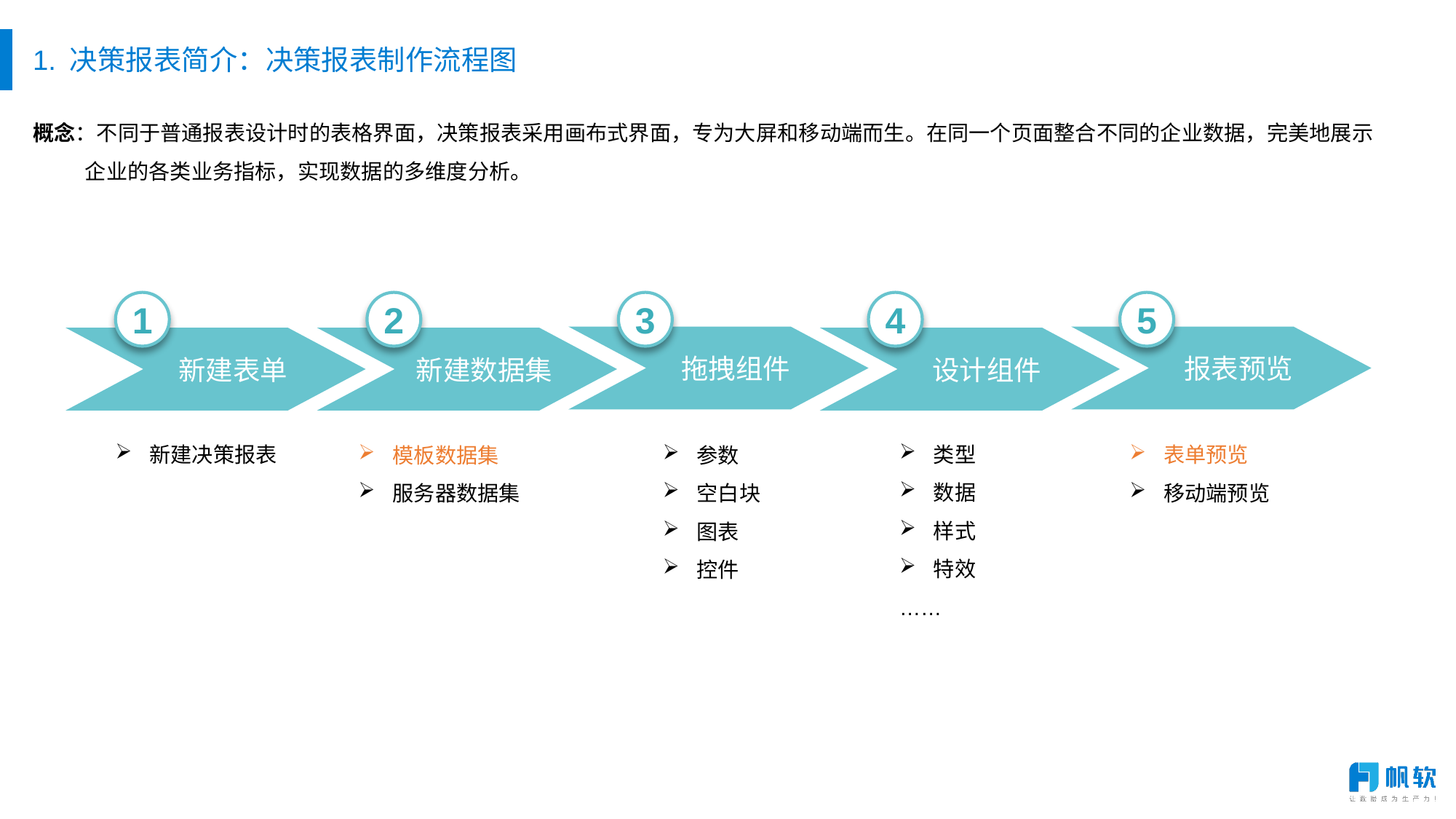

# 1. 决策报表简介：决策报表制作流程图
概念：不同于普通报表设计时的表格界面，决策报表采用画布式界面，专为大屏和移动端而生。在同一个页面整合不同的企业数据，完美地展示
          企业的各类业务指标，实现数据的多维度分析。
1
2
3
4
5
拖拽组件
报表预览
新建表单
新建数据集
设计组件
新建决策报表
类型
数据
样式
特效
……
表单预览
移动端预览
模板数据集
服务器数据集
参数
空白块
图表
控件